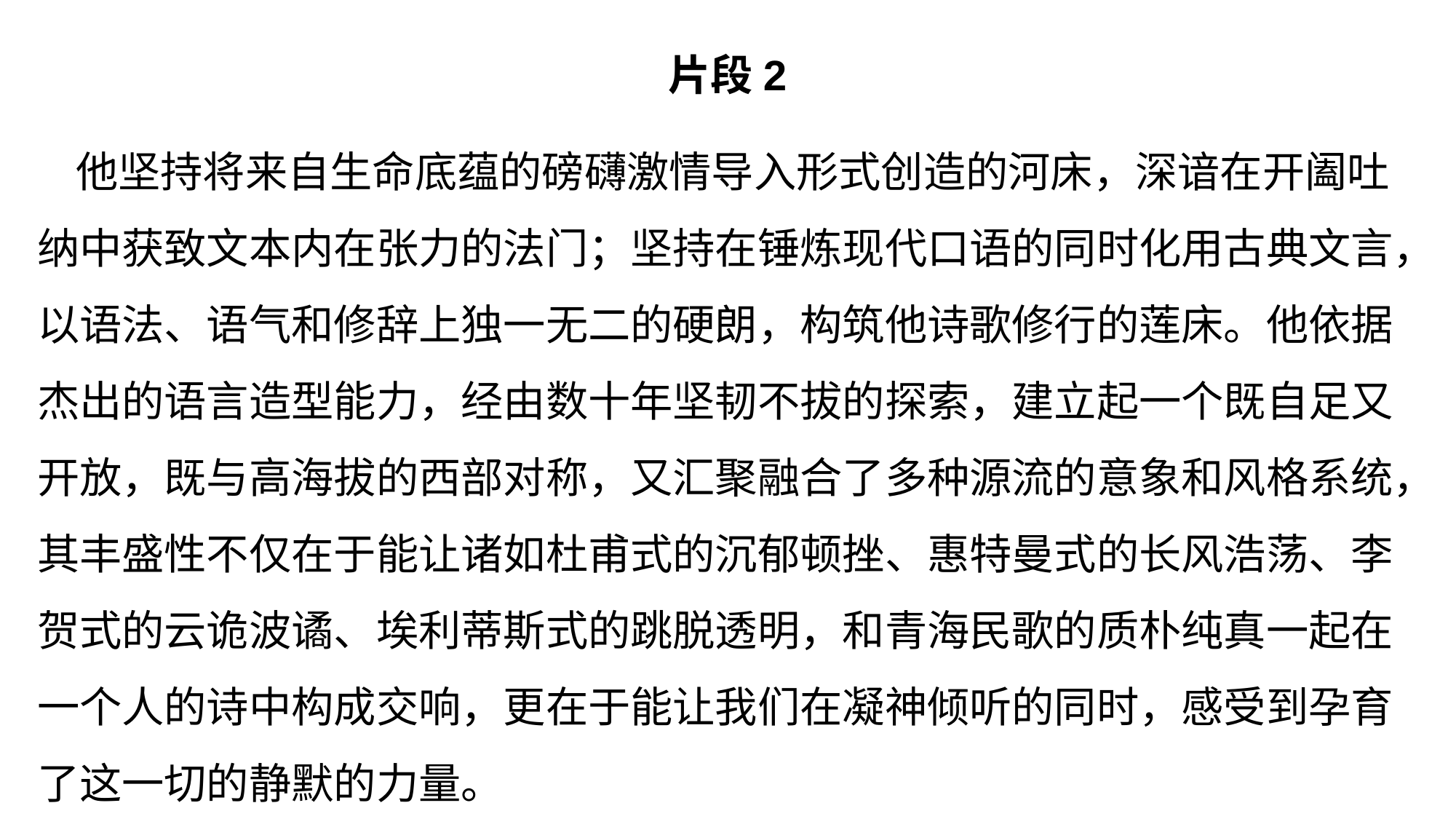

片段2
   他坚持将来自生命底蕴的磅礴激情导入形式创造的河床，深谙在开阖吐纳中获致文本内在张力的法门；坚持在锤炼现代口语的同时化用古典文言，以语法、语气和修辞上独一无二的硬朗，构筑他诗歌修行的莲床。他依据杰出的语言造型能力，经由数十年坚韧不拔的探索，建立起一个既自足又开放，既与高海拔的西部对称，又汇聚融合了多种源流的意象和风格系统，其丰盛性不仅在于能让诸如杜甫式的沉郁顿挫、惠特曼式的长风浩荡、李贺式的云诡波谲、埃利蒂斯式的跳脱透明，和青海民歌的质朴纯真一起在一个人的诗中构成交响，更在于能让我们在凝神倾听的同时，感受到孕育了这一切的静默的力量。